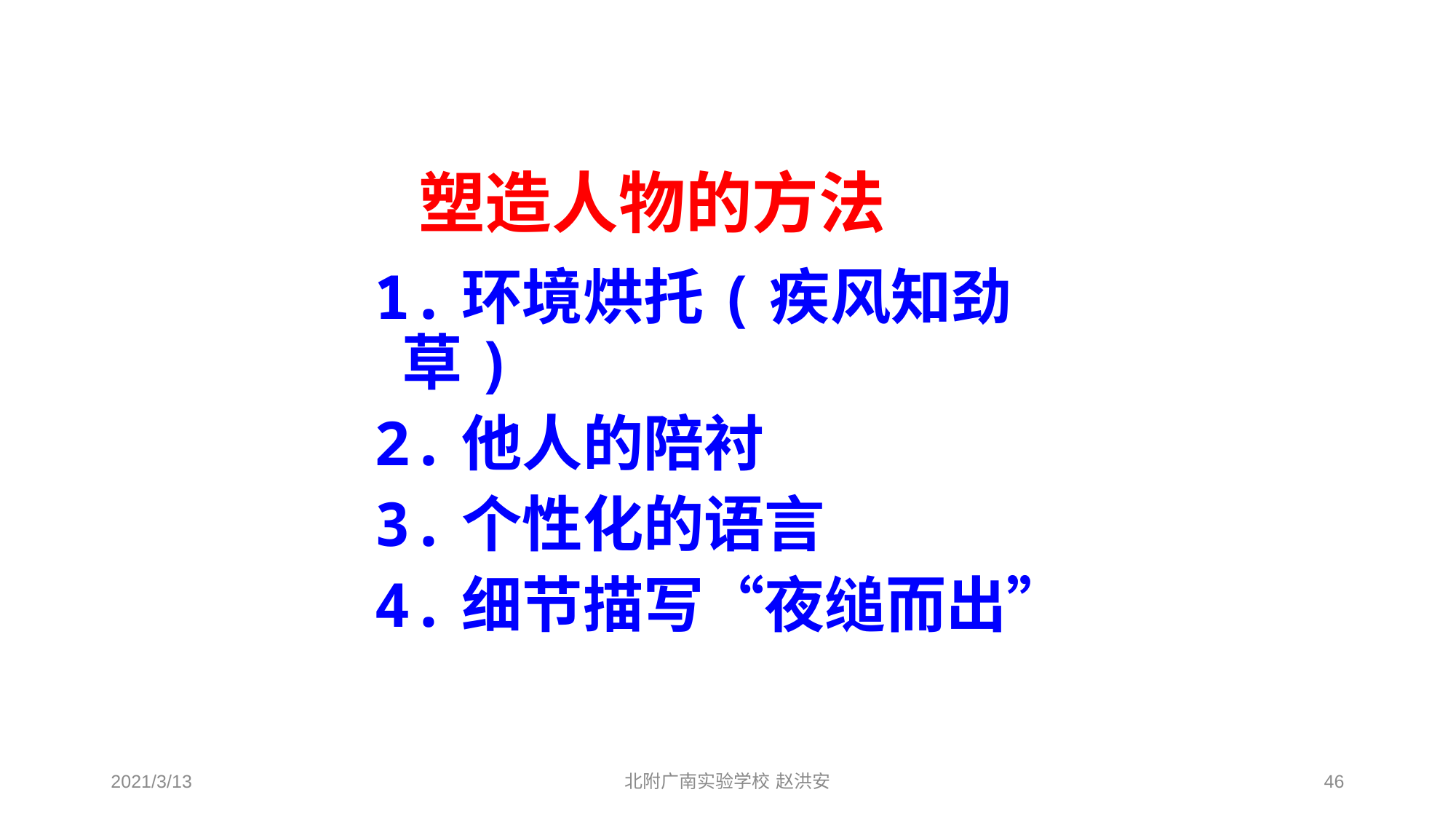

塑造人物的方法
1.环境烘托(疾风知劲草)
2.他人的陪衬
3.个性化的语言
4.细节描写“夜缒而出”
2021/3/13
北附广南实验学校 赵洪安
46